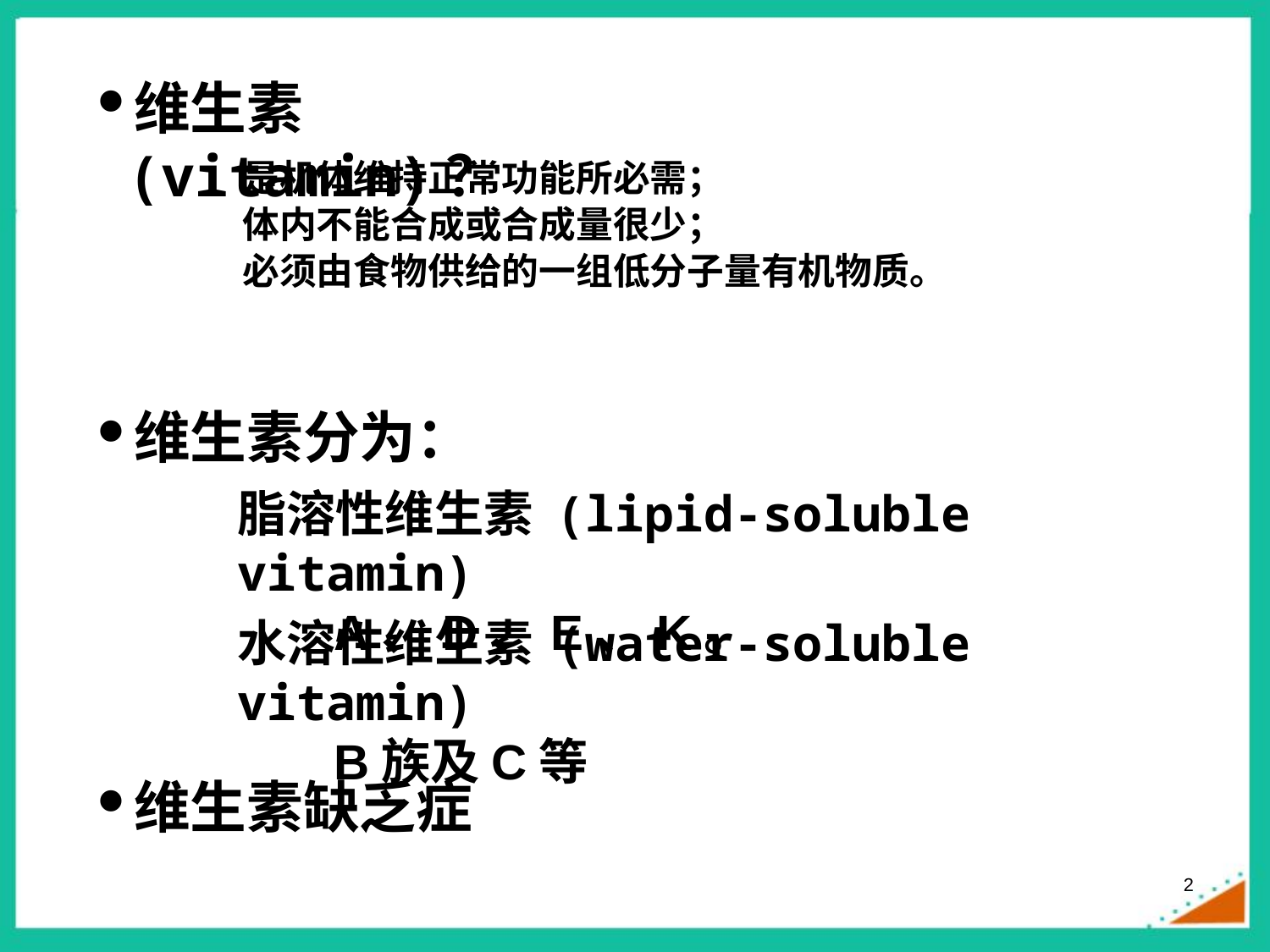

维生素(vitamin)？
是机体维持正常功能所必需；
体内不能合成或合成量很少；
必须由食物供给的一组低分子量有机物质。
维生素分为：
脂溶性维生素 (lipid-soluble vitamin)
       A、D、E、K。
水溶性维生素 (water-soluble vitamin)
       B族及C等
维生素缺乏症
2